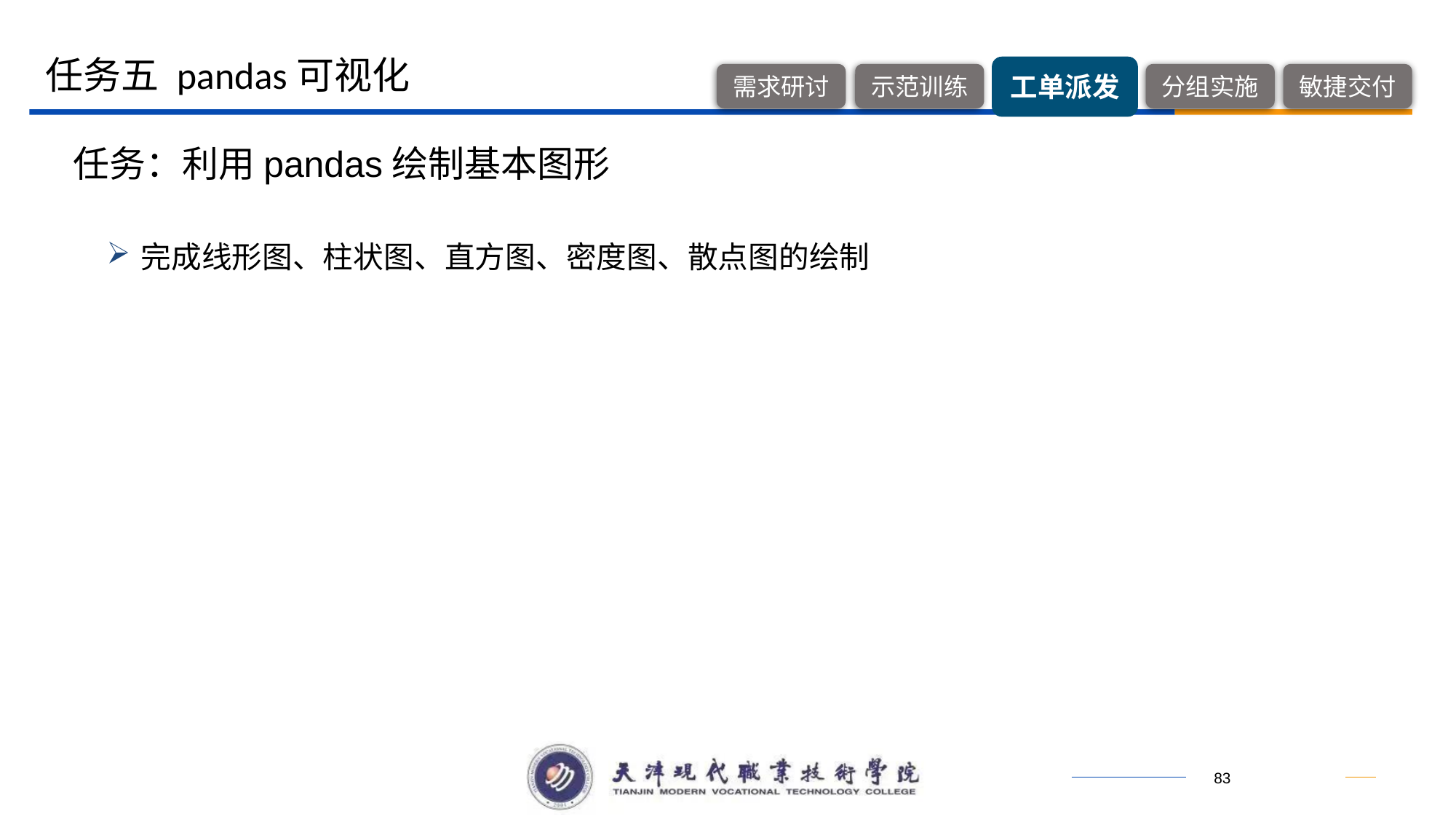

任务五 pandas可视化

任务：利用pandas绘制基本图形
完成线形图、柱状图、直方图、密度图、散点图的绘制